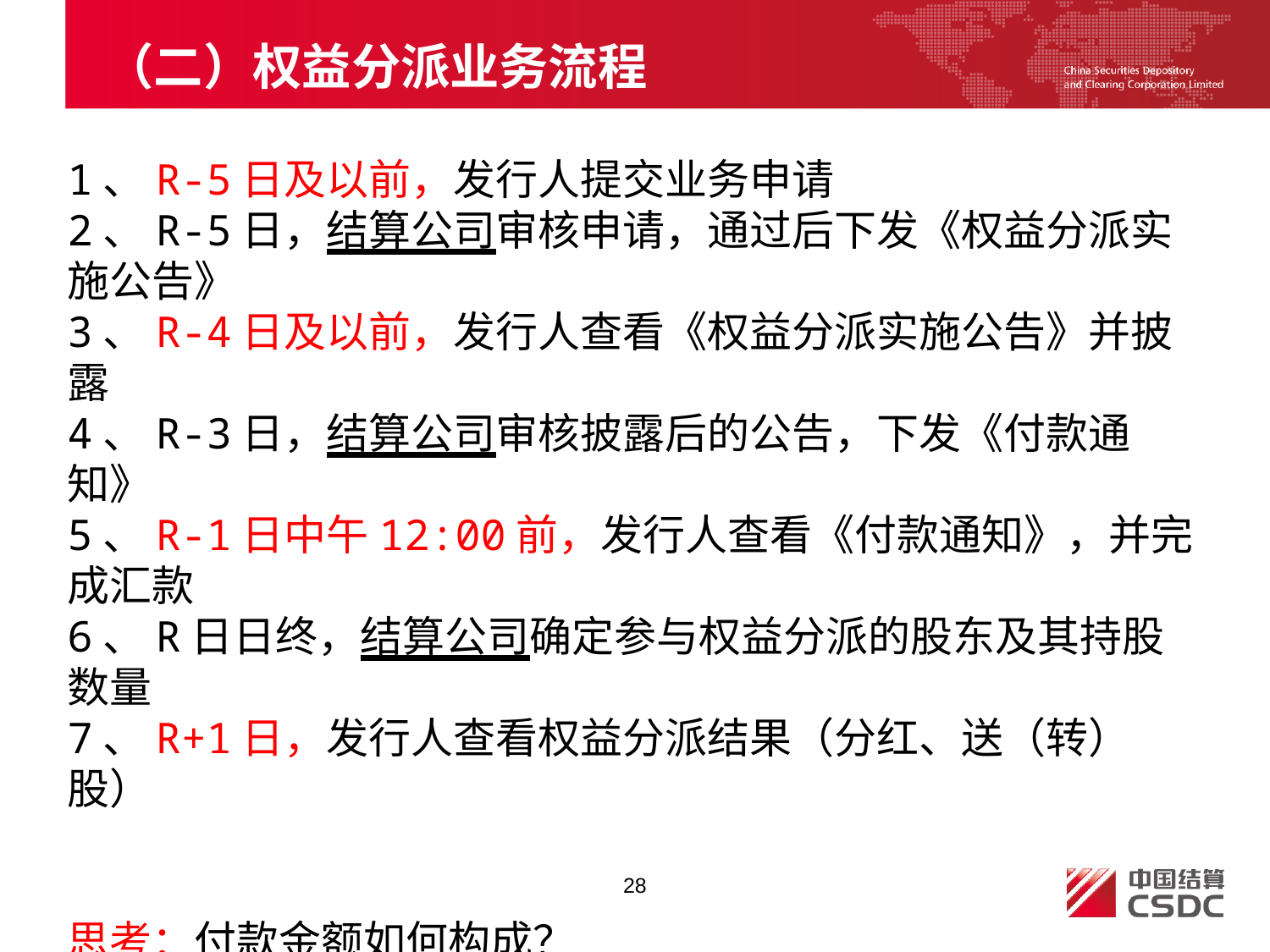

# （二）权益分派业务流程
1、R-5日及以前，发行人提交业务申请
2、R-5日，结算公司审核申请，通过后下发《权益分派实施公告》
3、R-4日及以前，发行人查看《权益分派实施公告》并披露
4、R-3日，结算公司审核披露后的公告，下发《付款通知》
5、R-1日中午12:00前，发行人查看《付款通知》，并完成汇款
6、R日日终，结算公司确定参与权益分派的股东及其持股数量
7、R+1日，发行人查看权益分派结果（分红、送（转）股）

思考：付款金额如何构成？

28